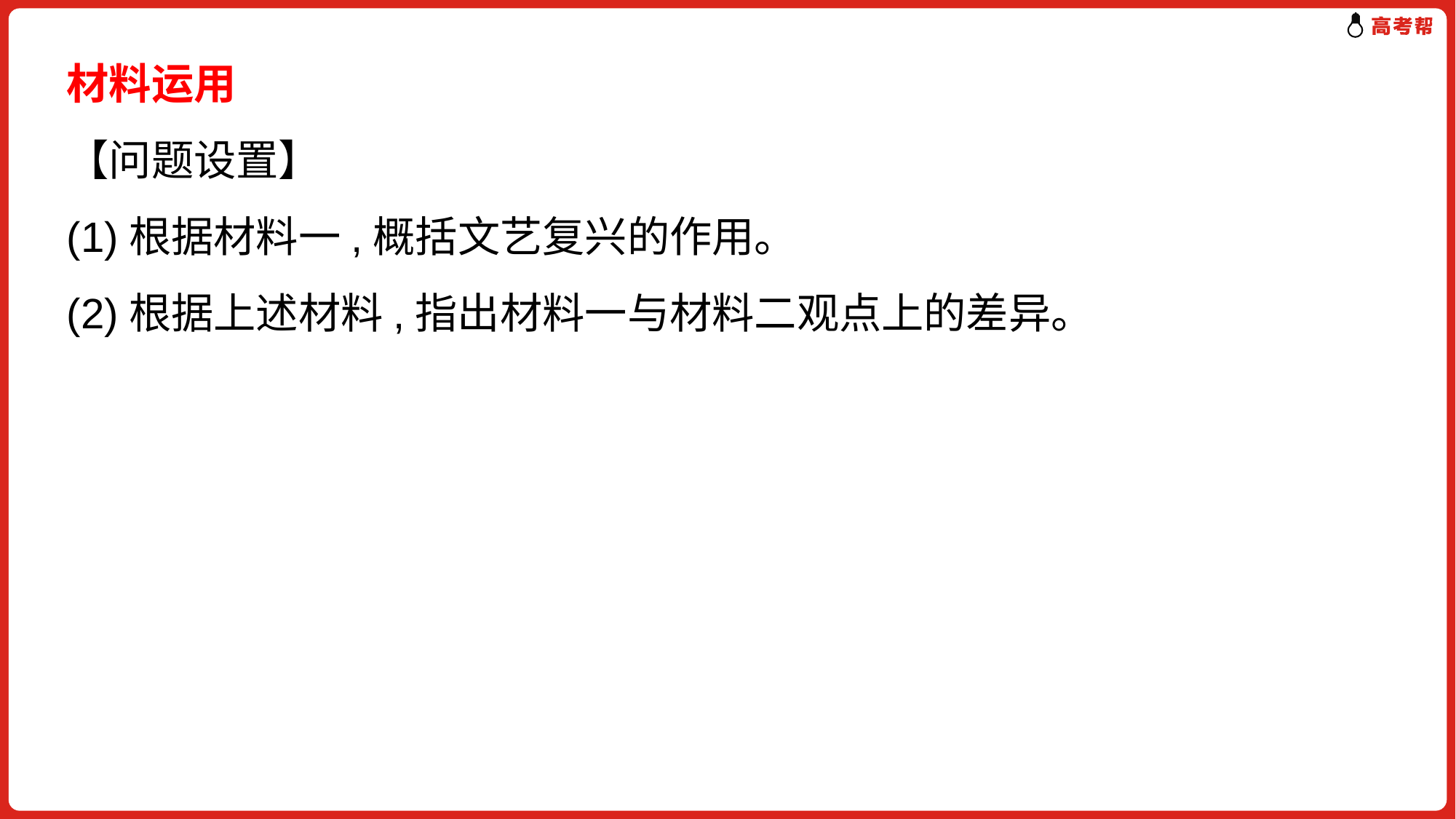

材料运用
【问题设置】
(1)根据材料一,概括文艺复兴的作用。
(2)根据上述材料,指出材料一与材料二观点上的差异。